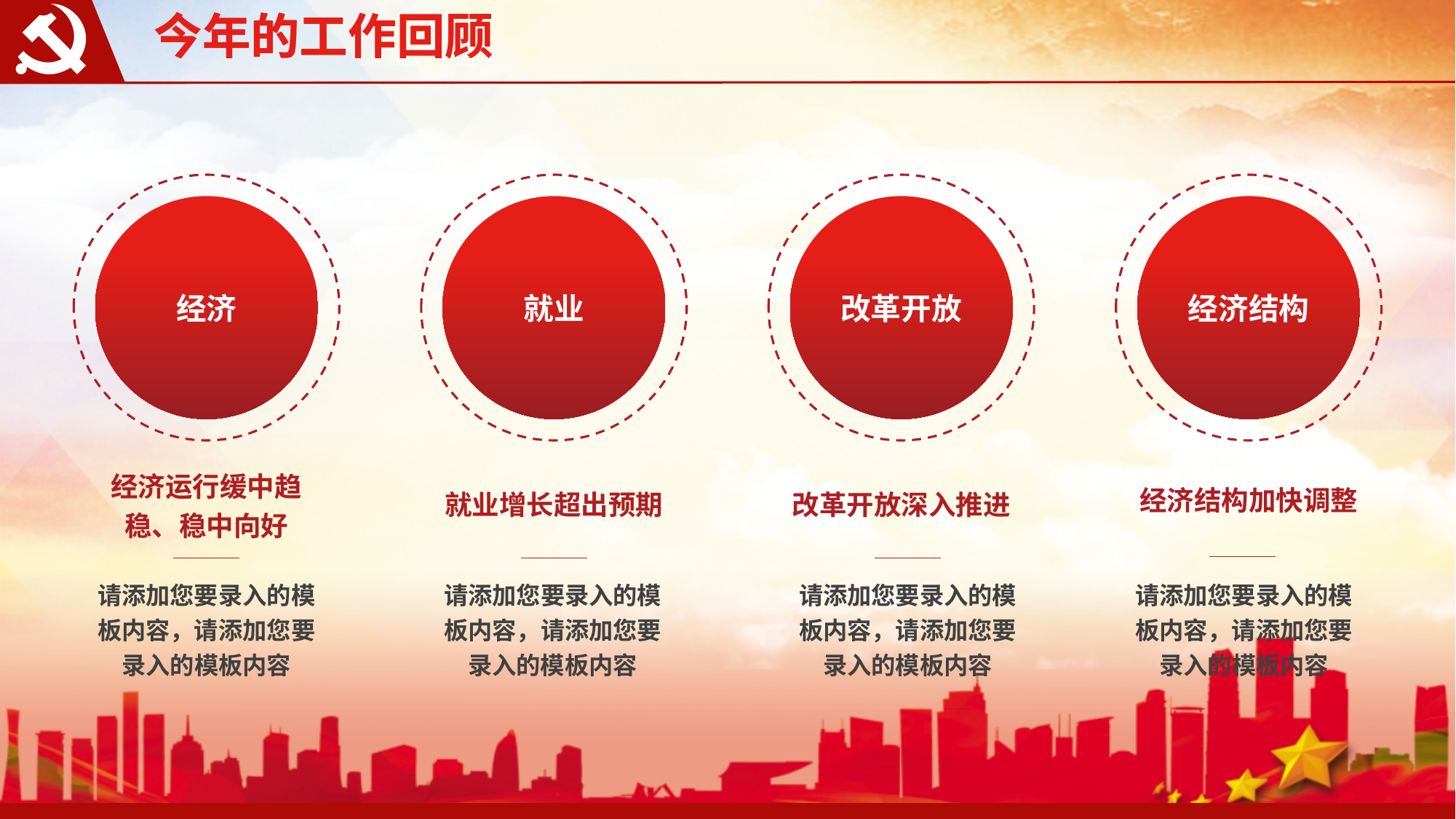

今年的工作回顾
今年的工作回顾

经济

就业

改革开放

经济结构

经济运行缓中趋稳、稳中向好
请添加您要录入的模板内容，请添加您要录入的模板内容
经济结构加快调整
请添加您要录入的模板内容，请添加您要录入的模板内容
就业增长超出预期
请添加您要录入的模板内容，请添加您要录入的模板内容
改革开放深入推进
请添加您要录入的模板内容，请添加您要录入的模板内容